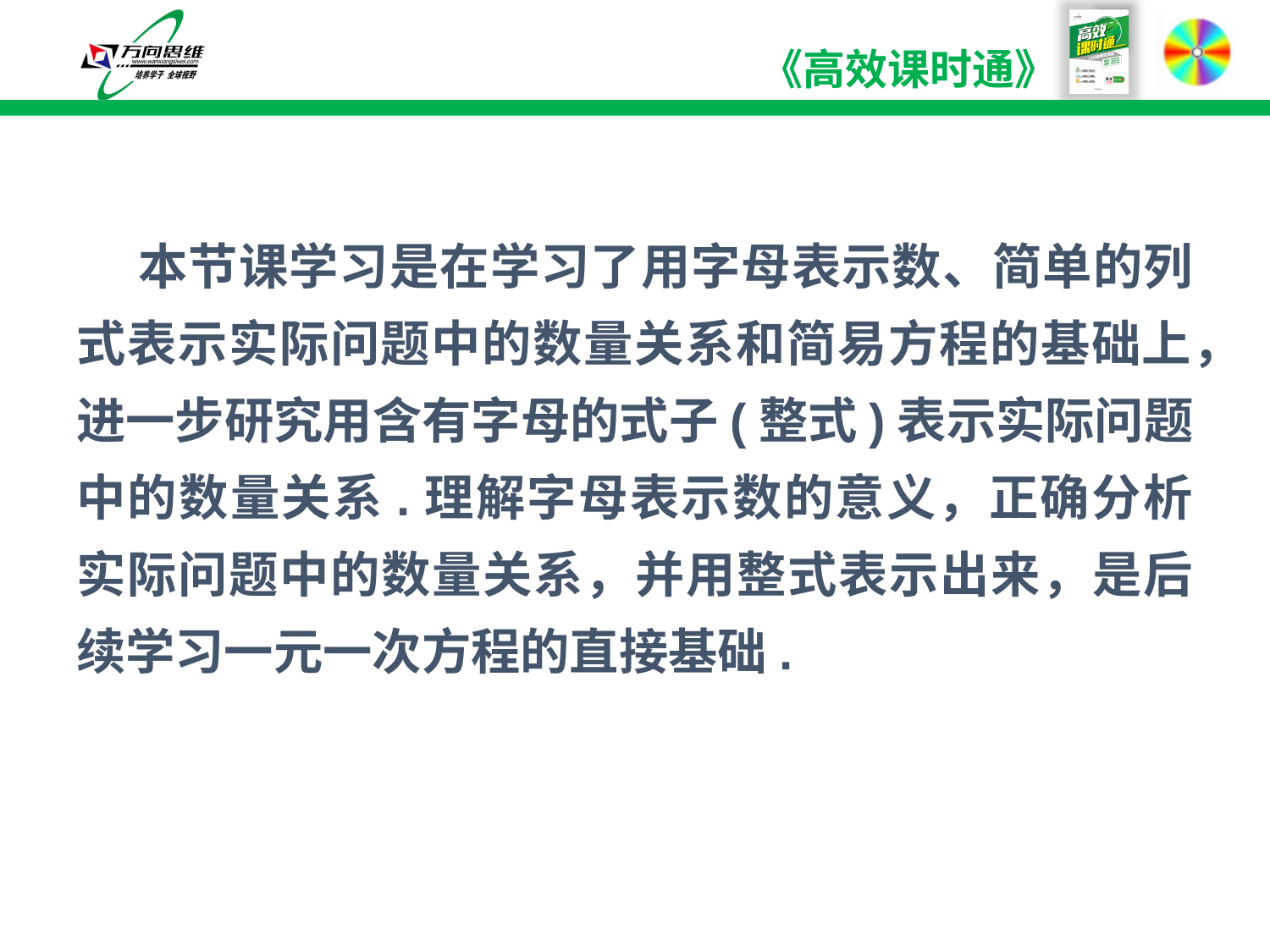

本节课学习是在学习了用字母表示数、简单的列式表示实际问题中的数量关系和简易方程的基础上，进一步研究用含有字母的式子(整式)表示实际问题中的数量关系.理解字母表示数的意义，正确分析实际问题中的数量关系，并用整式表示出来，是后续学习一元一次方程的直接基础.